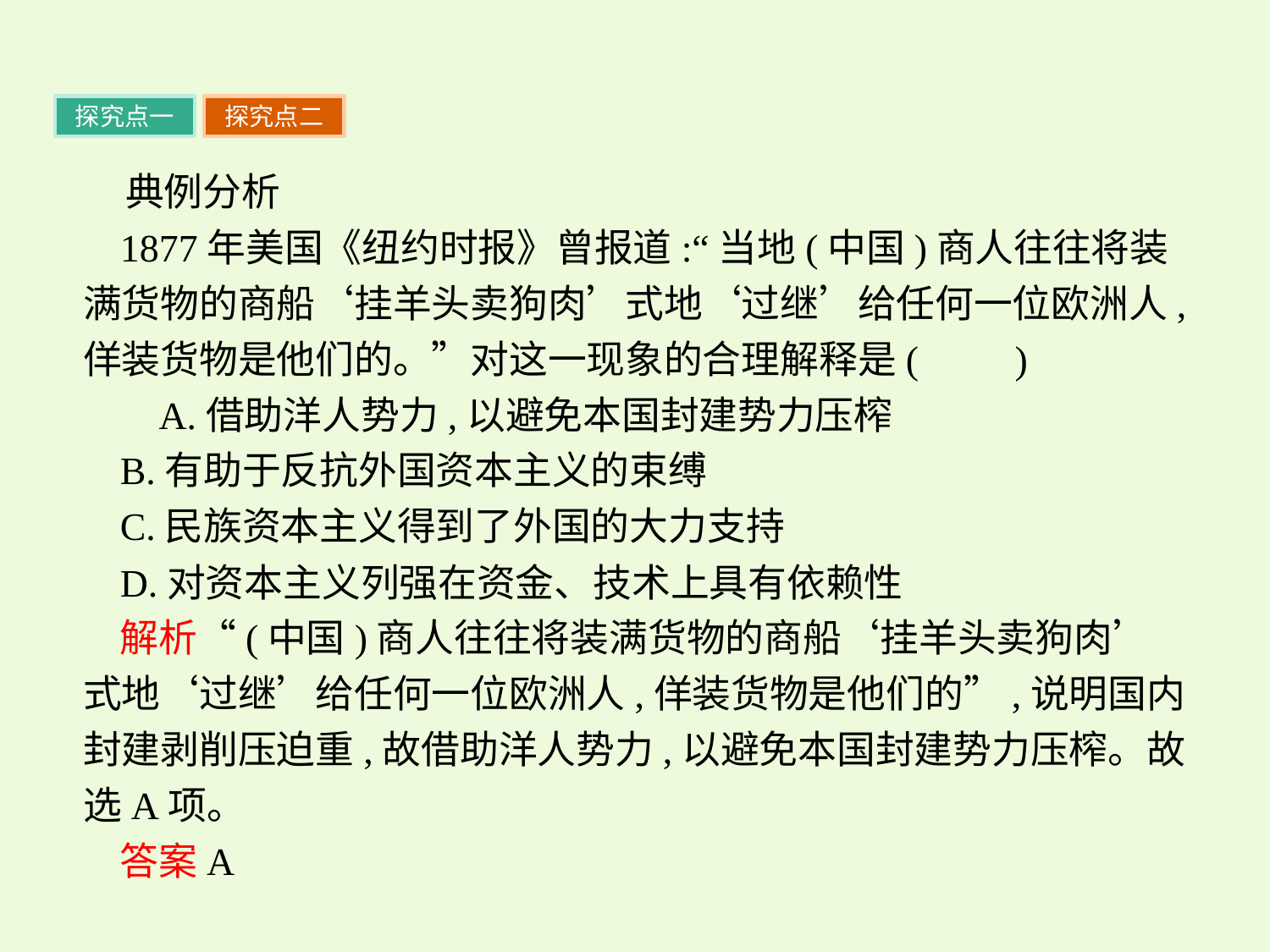

探究点一
探究点二
典例分析
1877年美国《纽约时报》曾报道:“当地(中国)商人往往将装满货物的商船‘挂羊头卖狗肉’式地‘过继’给任何一位欧洲人,佯装货物是他们的。”对这一现象的合理解释是(　　)
    A.借助洋人势力,以避免本国封建势力压榨
B.有助于反抗外国资本主义的束缚
C.民族资本主义得到了外国的大力支持
D.对资本主义列强在资金、技术上具有依赖性
解析“(中国)商人往往将装满货物的商船‘挂羊头卖狗肉’式地‘过继’给任何一位欧洲人,佯装货物是他们的”,说明国内封建剥削压迫重,故借助洋人势力,以避免本国封建势力压榨。故选A项。
答案A